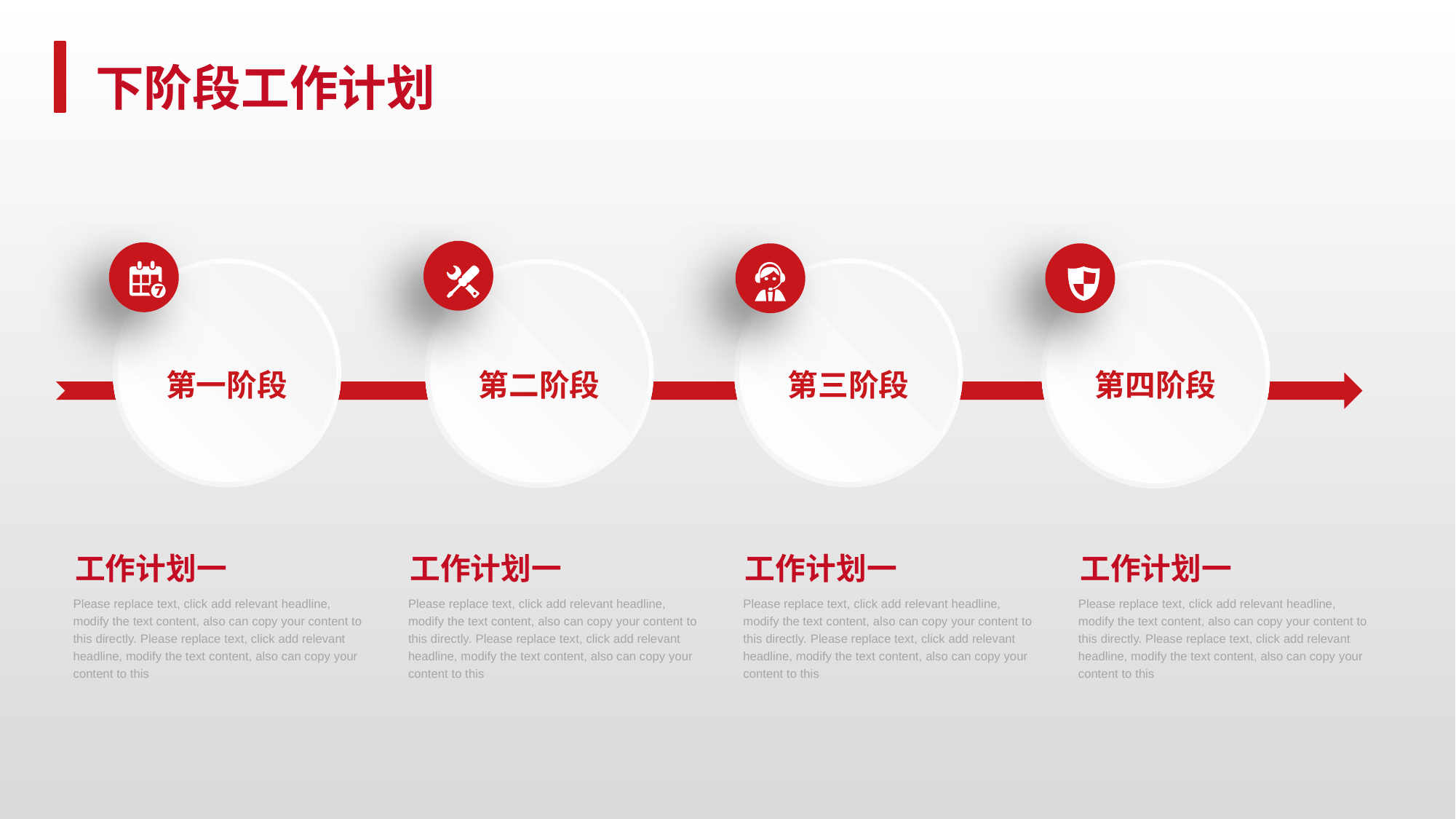

下阶段工作计划

第一阶段

第三阶段

第二阶段

第四阶段

工作计划一
工作计划一
工作计划一
工作计划一
Please replace text, click add relevant headline, modify the text content, also can copy your content to this directly. Please replace text, click add relevant headline, modify the text content, also can copy your content to this
Please replace text, click add relevant headline, modify the text content, also can copy your content to this directly. Please replace text, click add relevant headline, modify the text content, also can copy your content to this
Please replace text, click add relevant headline, modify the text content, also can copy your content to this directly. Please replace text, click add relevant headline, modify the text content, also can copy your content to this
Please replace text, click add relevant headline, modify the text content, also can copy your content to this directly. Please replace text, click add relevant headline, modify the text content, also can copy your content to this